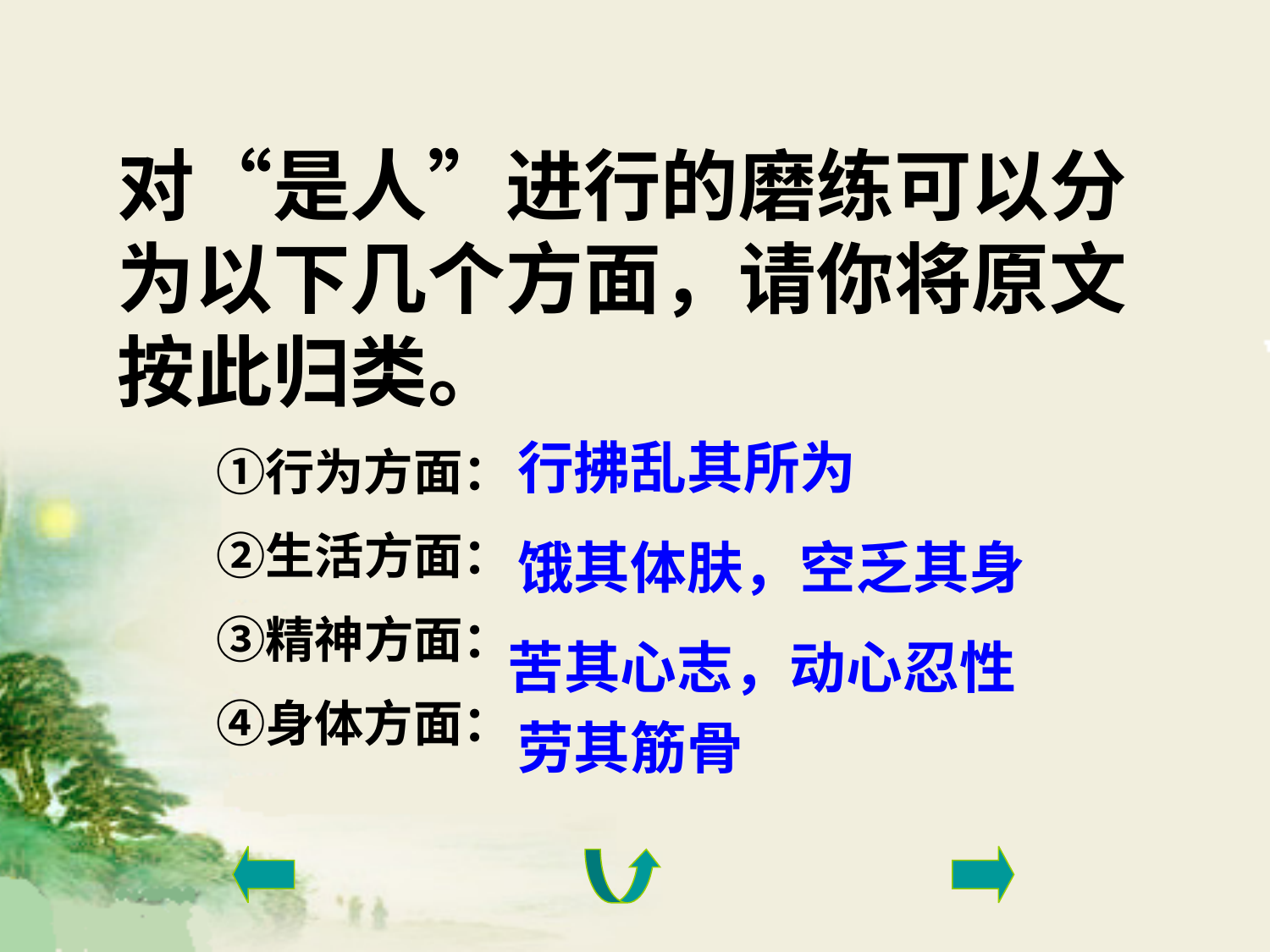

对“是人”进行的磨练可以分为以下几个方面，请你将原文按此归类。
　　①行为方面：
　　②生活方面：
　　③精神方面：
　　④身体方面：
行拂乱其所为
饿其体肤，空乏其身
苦其心志，动心忍性
劳其筋骨